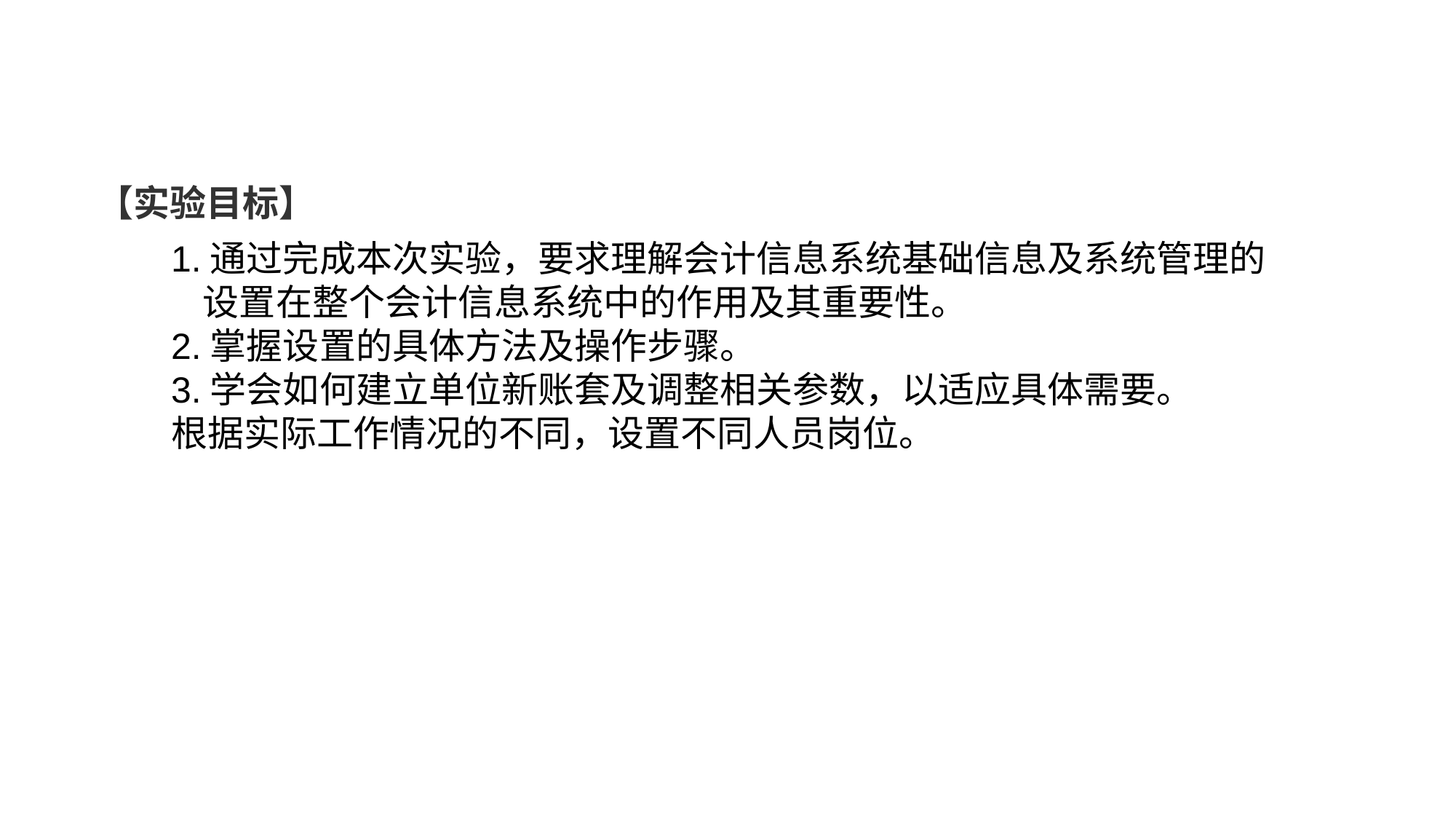

【实验目标】
1.通过完成本次实验，要求理解会计信息系统基础信息及系统管理的设置在整个会计信息系统中的作用及其重要性。
2.掌握设置的具体方法及操作步骤。
3.学会如何建立单位新账套及调整相关参数，以适应具体需要。
根据实际工作情况的不同，设置不同人员岗位。